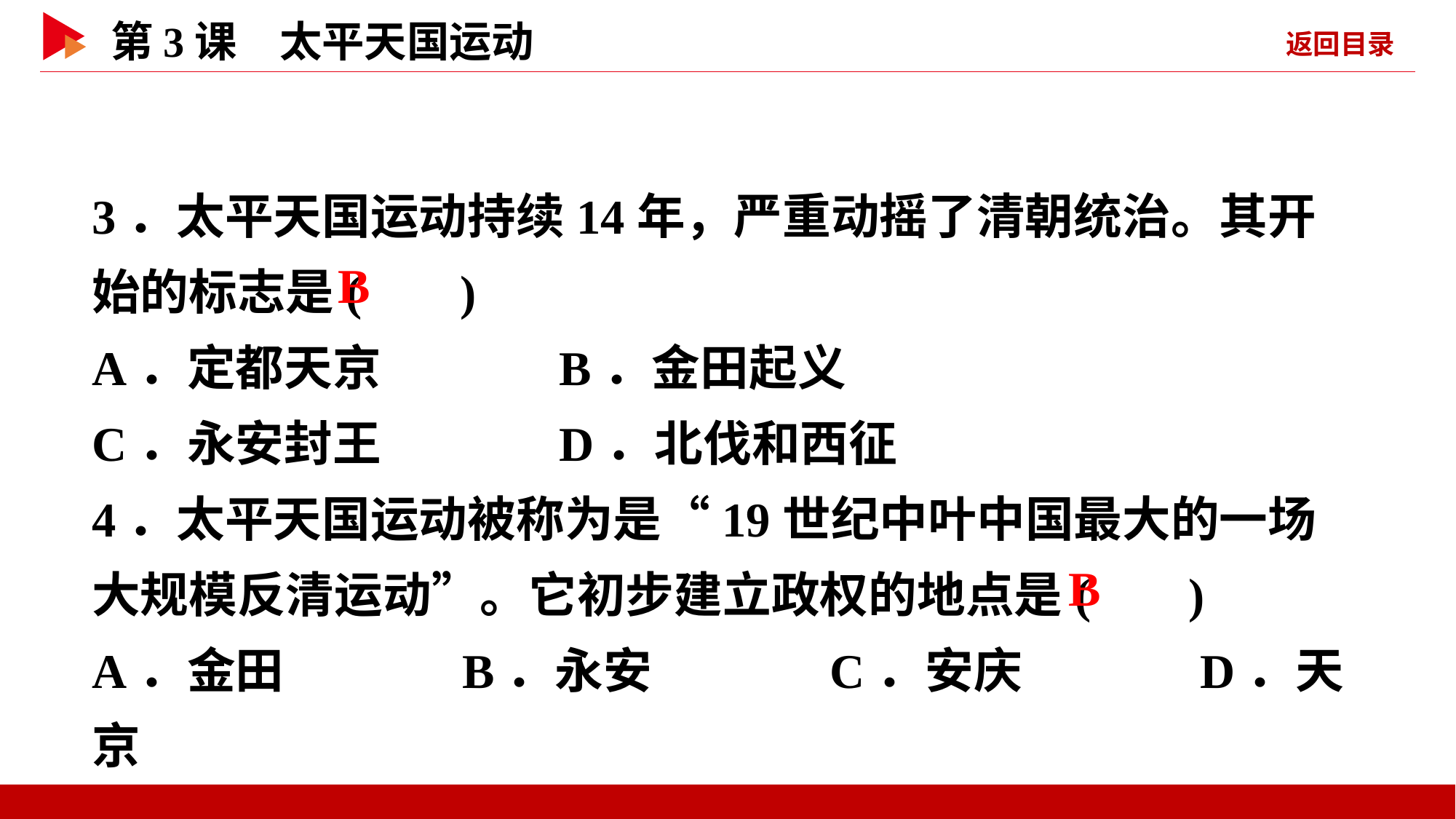

3．太平天国运动持续14年，严重动摇了清朝统治。其开始的标志是(        )
A．定都天京               B．金田起义
C．永安封王               D．北伐和西征
4．太平天国运动被称为是“19世纪中叶中国最大的一场大规模反清运动”。它初步建立政权的地点是(        )
A．金田               B．永安               C．安庆               D．天京
   B
   B